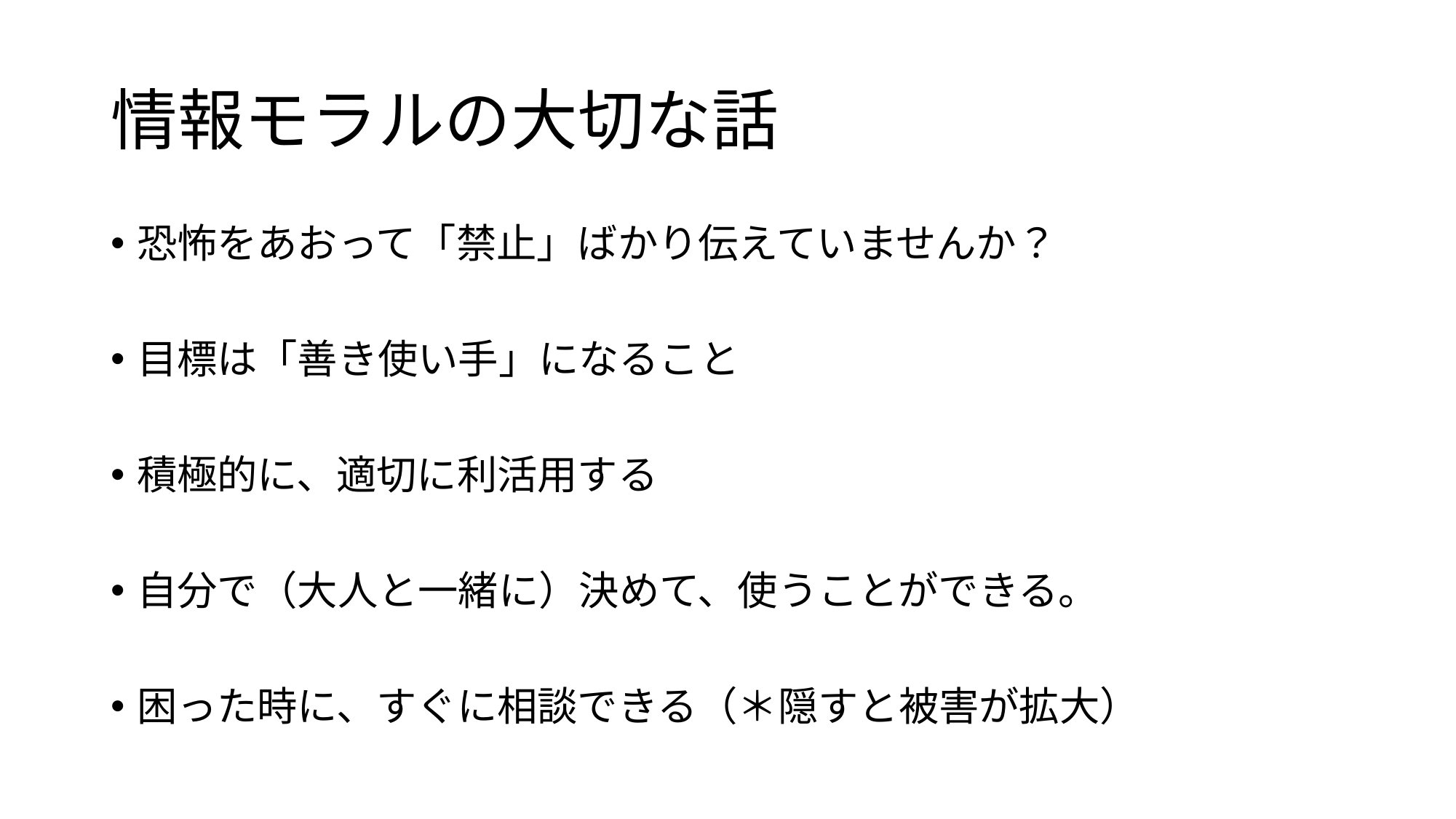

# 情報モラルの大切な話
恐怖をあおって「禁止」ばかり伝えていませんか？

目標は「善き使い手」になること

積極的に、適切に利活用する

自分で（大人と一緒に）決めて、使うことができる。

困った時に、すぐに相談できる（＊隠すと被害が拡大）